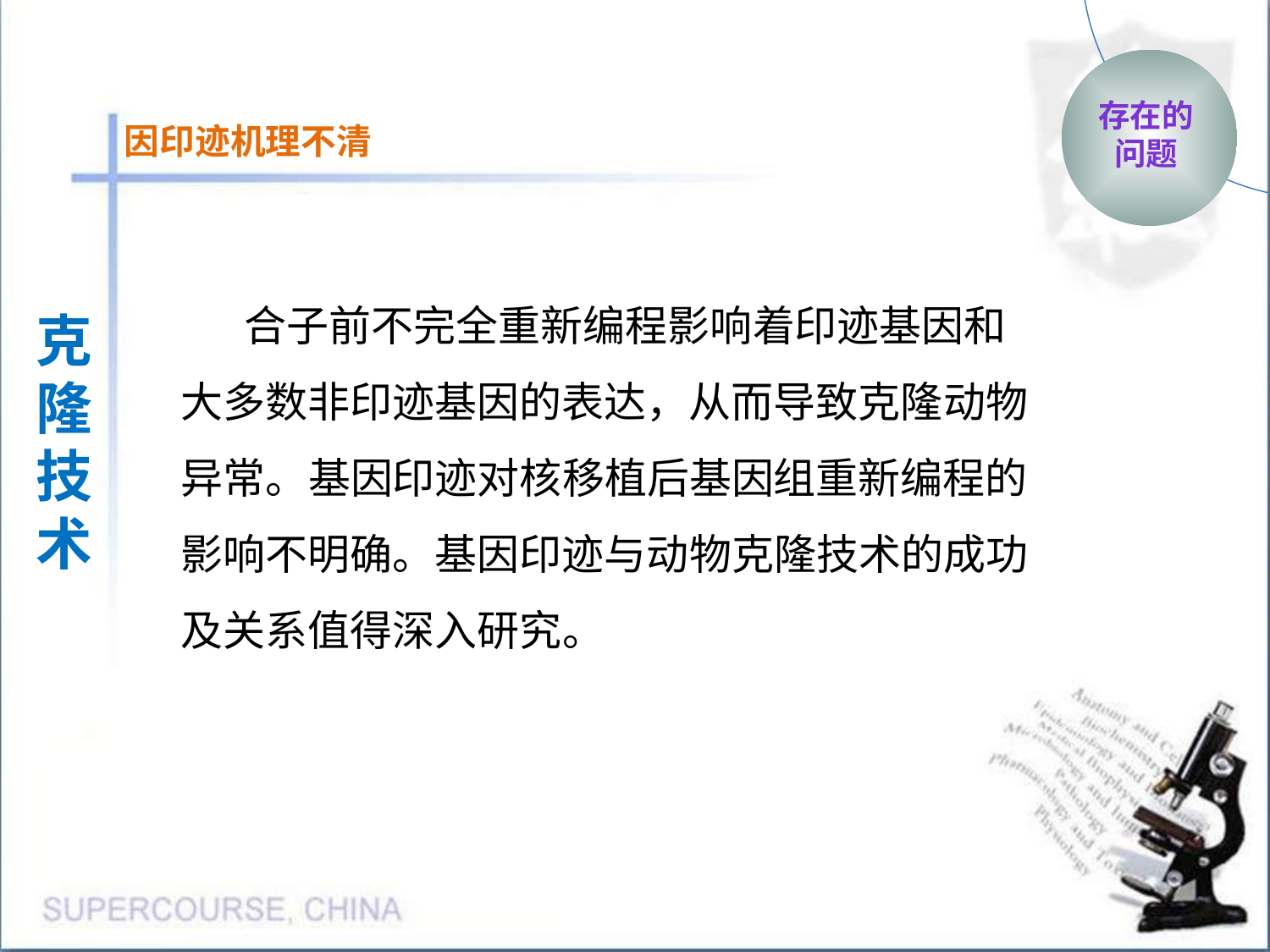

存在的问题
因印迹机理不清
合子前不完全重新编程影响着印迹基因和大多数非印迹基因的表达，从而导致克隆动物异常。基因印迹对核移植后基因组重新编程的影响不明确。基因印迹与动物克隆技术的成功及关系值得深入研究。
克隆
技术